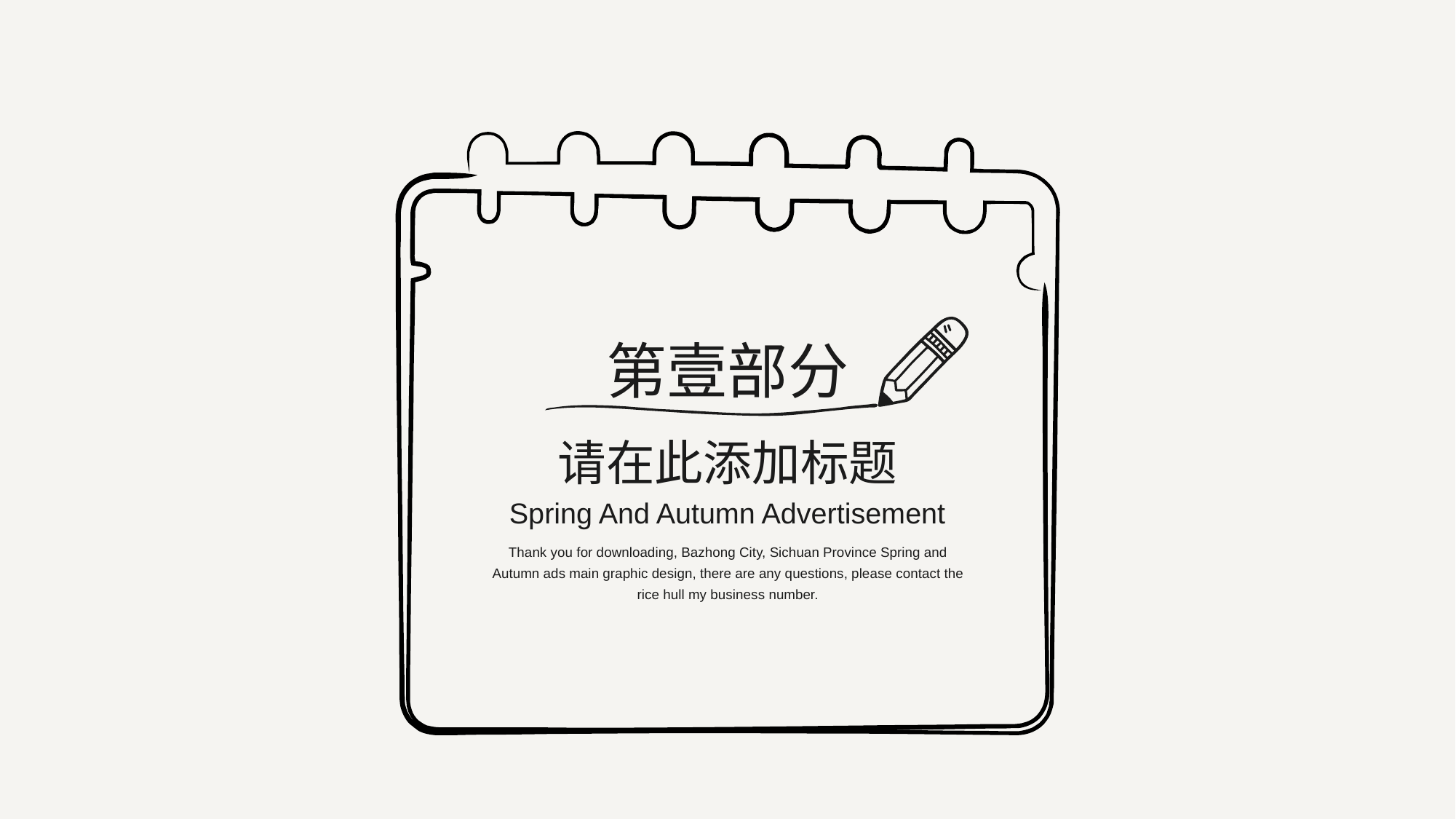

第壹部分

请在此添加标题
Spring And Autumn Advertisement
Thank you for downloading, Bazhong City, Sichuan Province Spring and Autumn ads main graphic design, there are any questions, please contact the rice hull my business number.